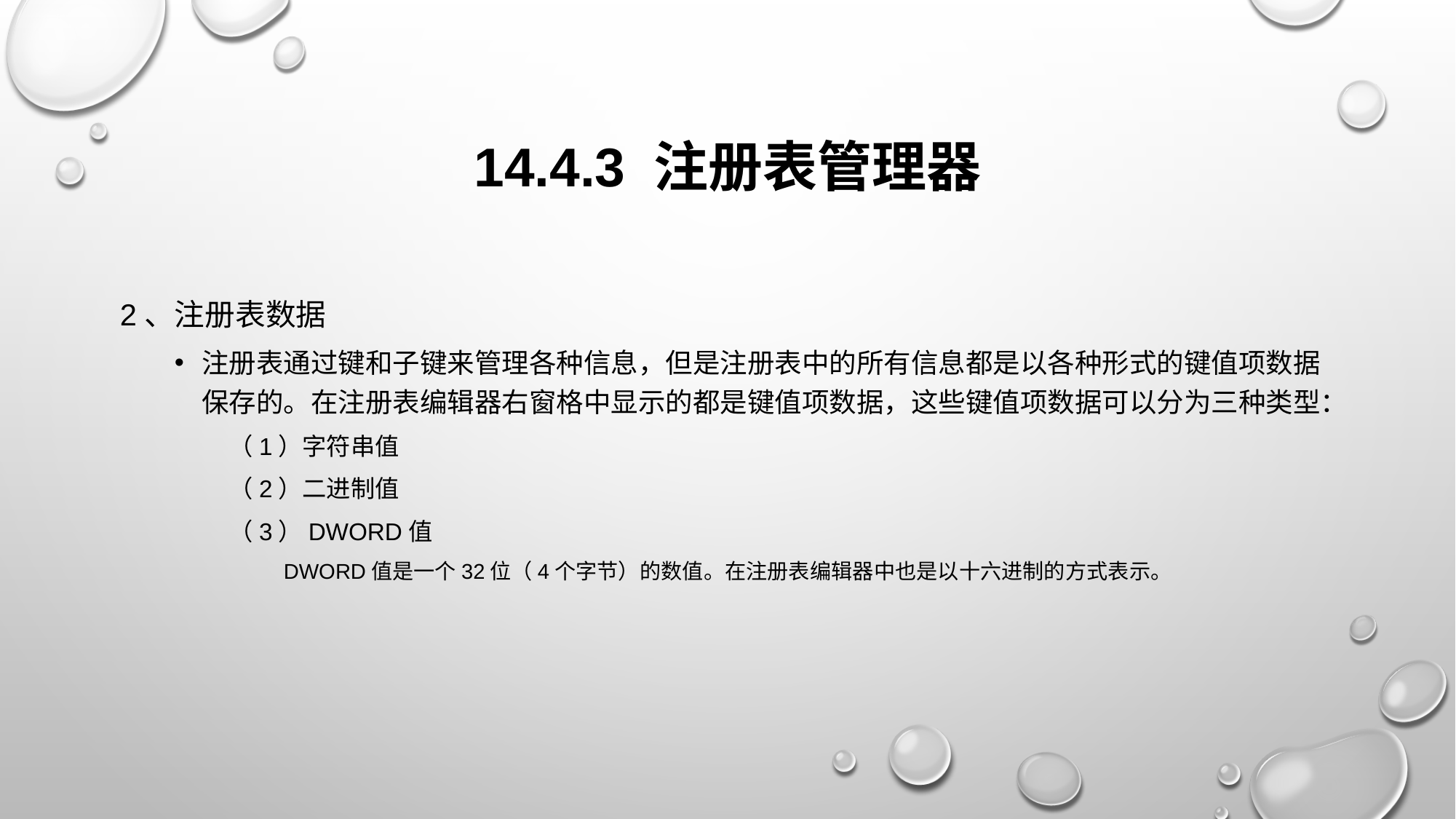

# 14.4.3 注册表管理器
2、注册表数据
注册表通过键和子键来管理各种信息，但是注册表中的所有信息都是以各种形式的键值项数据保存的。在注册表编辑器右窗格中显示的都是键值项数据，这些键值项数据可以分为三种类型：
（1）字符串值
（2）二进制值
（3）DWORD值
DWORD值是一个32位（4个字节）的数值。在注册表编辑器中也是以十六进制的方式表示。